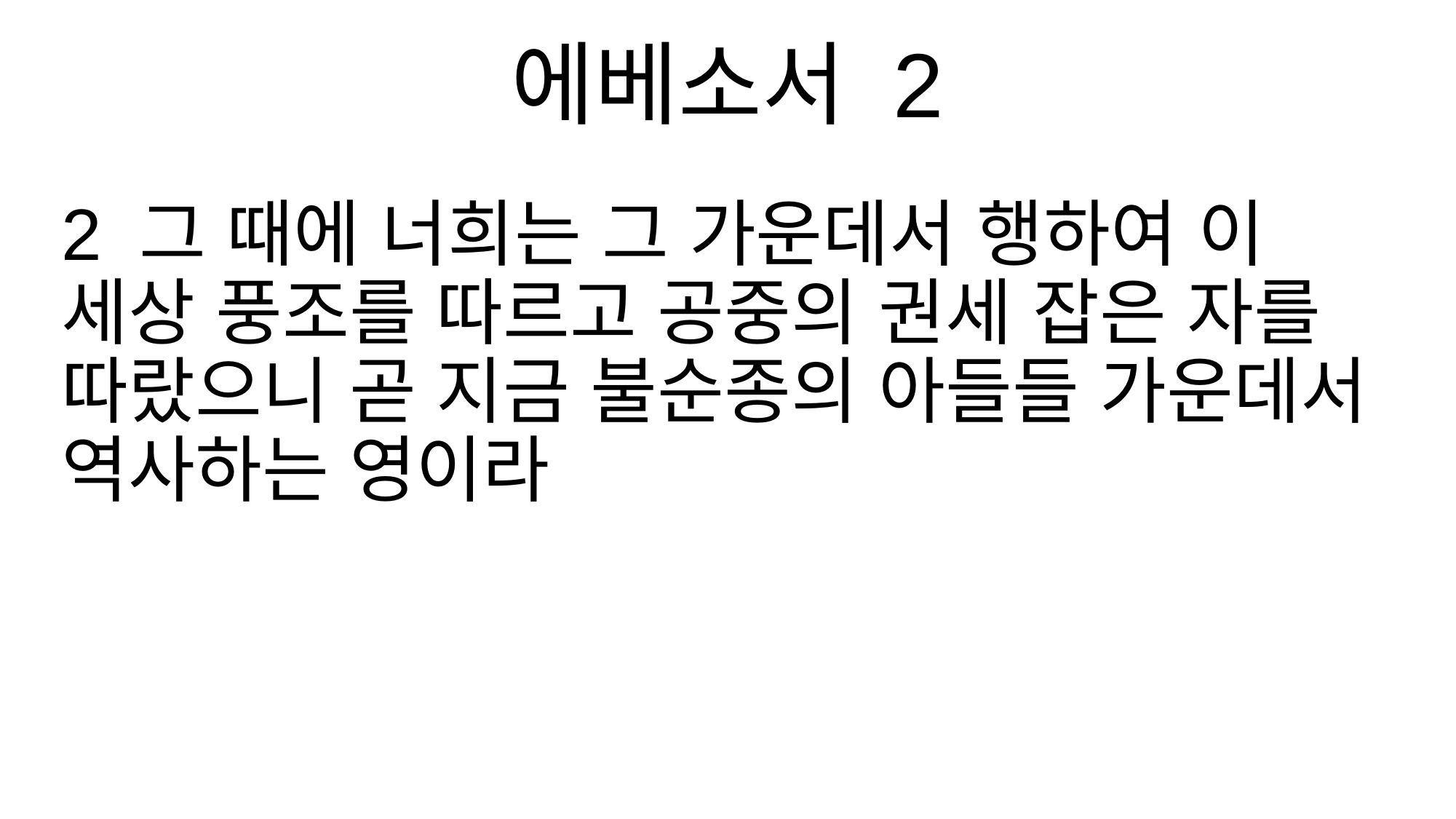

에베소서 2
2 그 때에 너희는 그 가운데서 행하여 이 세상 풍조를 따르고 공중의 권세 잡은 자를 따랐으니 곧 지금 불순종의 아들들 가운데서 역사하는 영이라